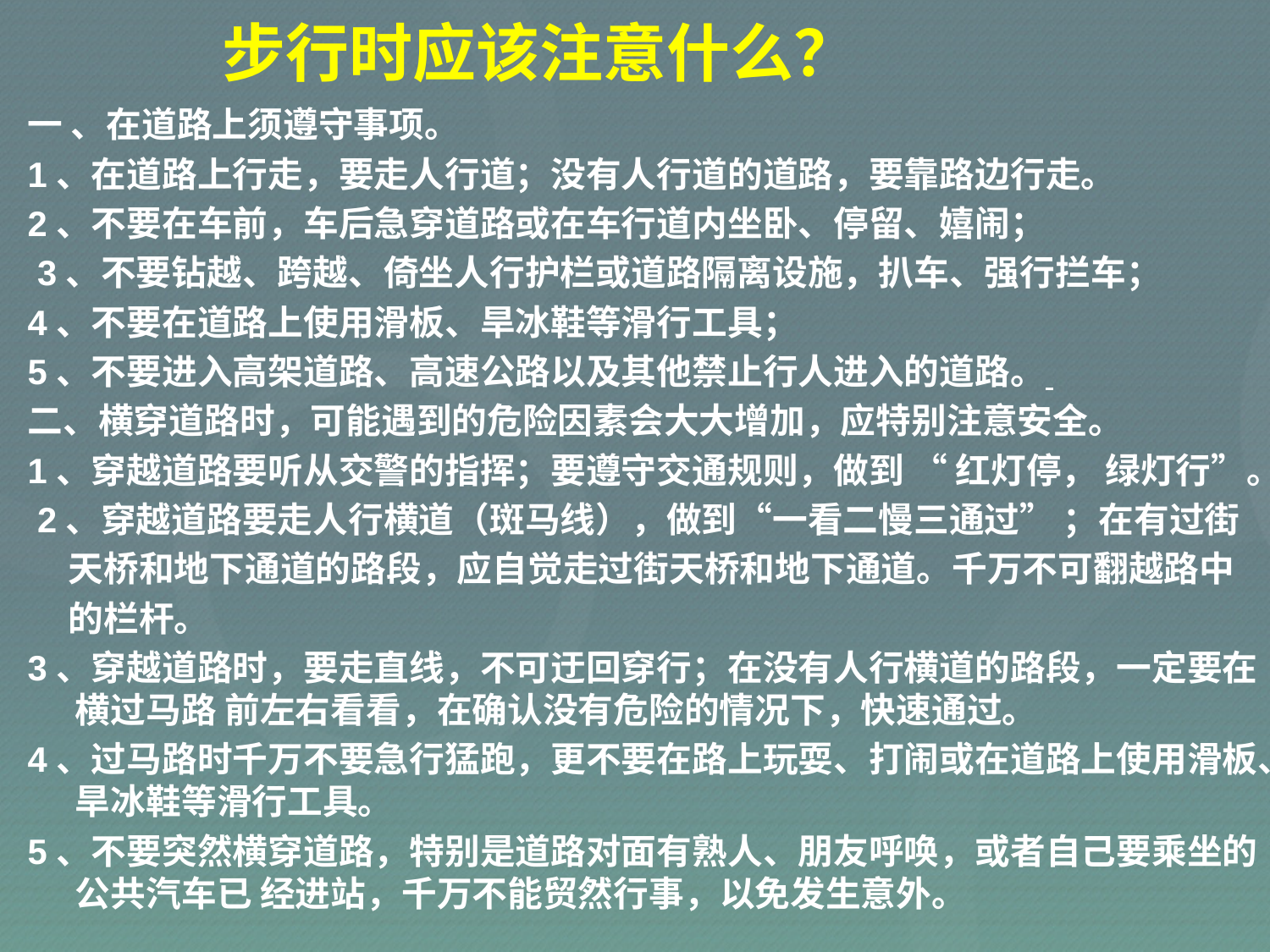

# 步行时应该注意什么？
一 、在道路上须遵守事项。
1、在道路上行走，要走人行道；没有人行道的道路，要靠路边行走。
2、不要在车前，车后急穿道路或在车行道内坐卧、停留、嬉闹；
 3、不要钻越、跨越、倚坐人行护栏或道路隔离设施，扒车、强行拦车；
4、不要在道路上使用滑板、旱冰鞋等滑行工具；
5、不要进入高架道路、高速公路以及其他禁止行人进入的道路。
二、横穿道路时，可能遇到的危险因素会大大增加，应特别注意安全。
1、穿越道路要听从交警的指挥；要遵守交通规则，做到 “ 红灯停， 绿灯行”。
 2、穿越道路要走人行横道（斑马线），做到“一看二慢三通过” ；在有过街
    天桥和地下通道的路段，应自觉走过街天桥和地下通道。千万不可翻越路中
    的栏杆。
3、穿越道路时，要走直线，不可迂回穿行；在没有人行横道的路段，一定要在横过马路 前左右看看，在确认没有危险的情况下，快速通过。
4、过马路时千万不要急行猛跑，更不要在路上玩耍、打闹或在道路上使用滑板、旱冰鞋等滑行工具。
5、不要突然横穿道路，特别是道路对面有熟人、朋友呼唤，或者自己要乘坐的公共汽车已 经进站，千万不能贸然行事，以免发生意外。